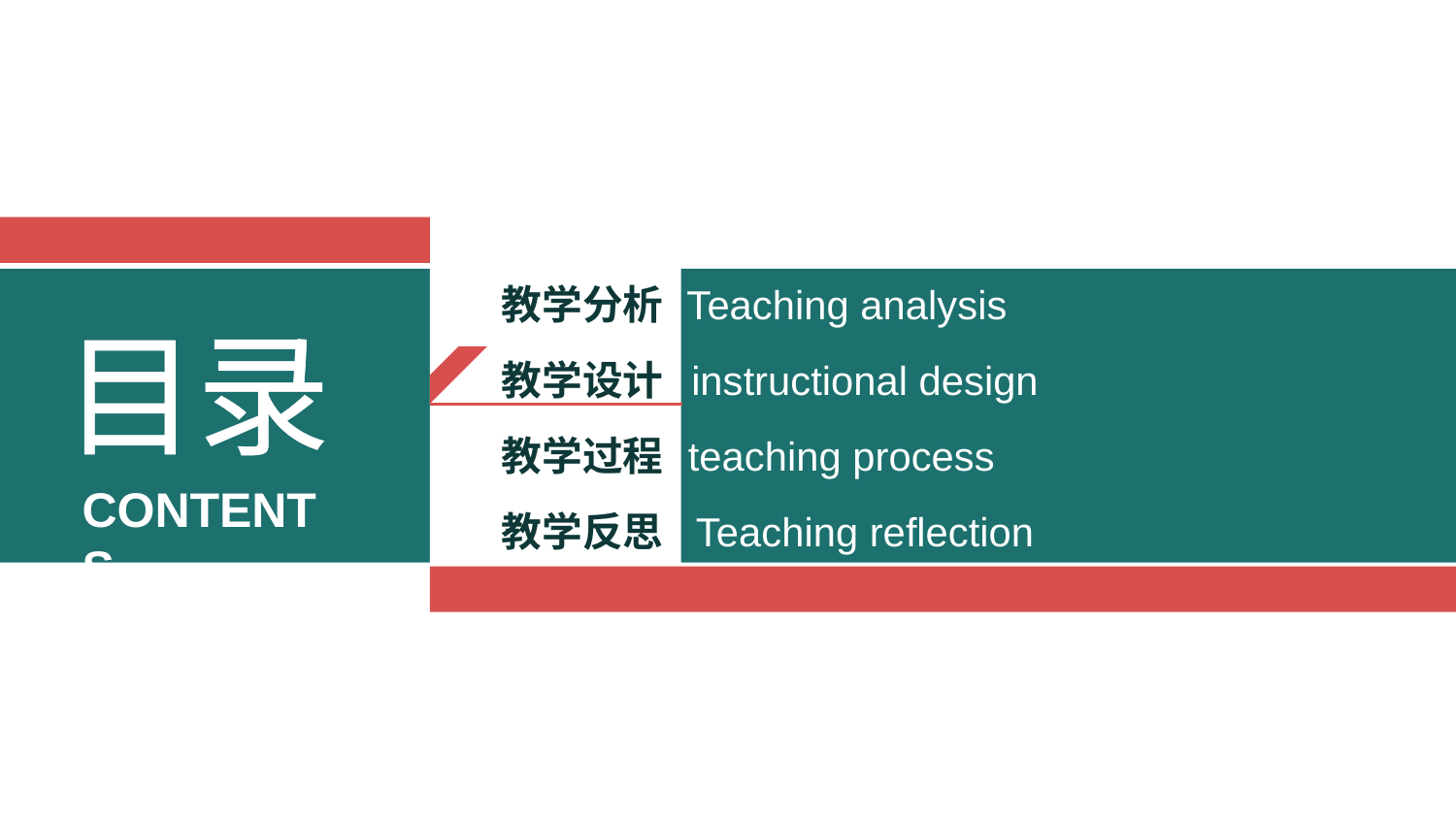

教学分析
Teaching analysis
目录

教学设计
instructional design
CONTENTS
教学过程
teaching process
教学反思
Teaching reflection